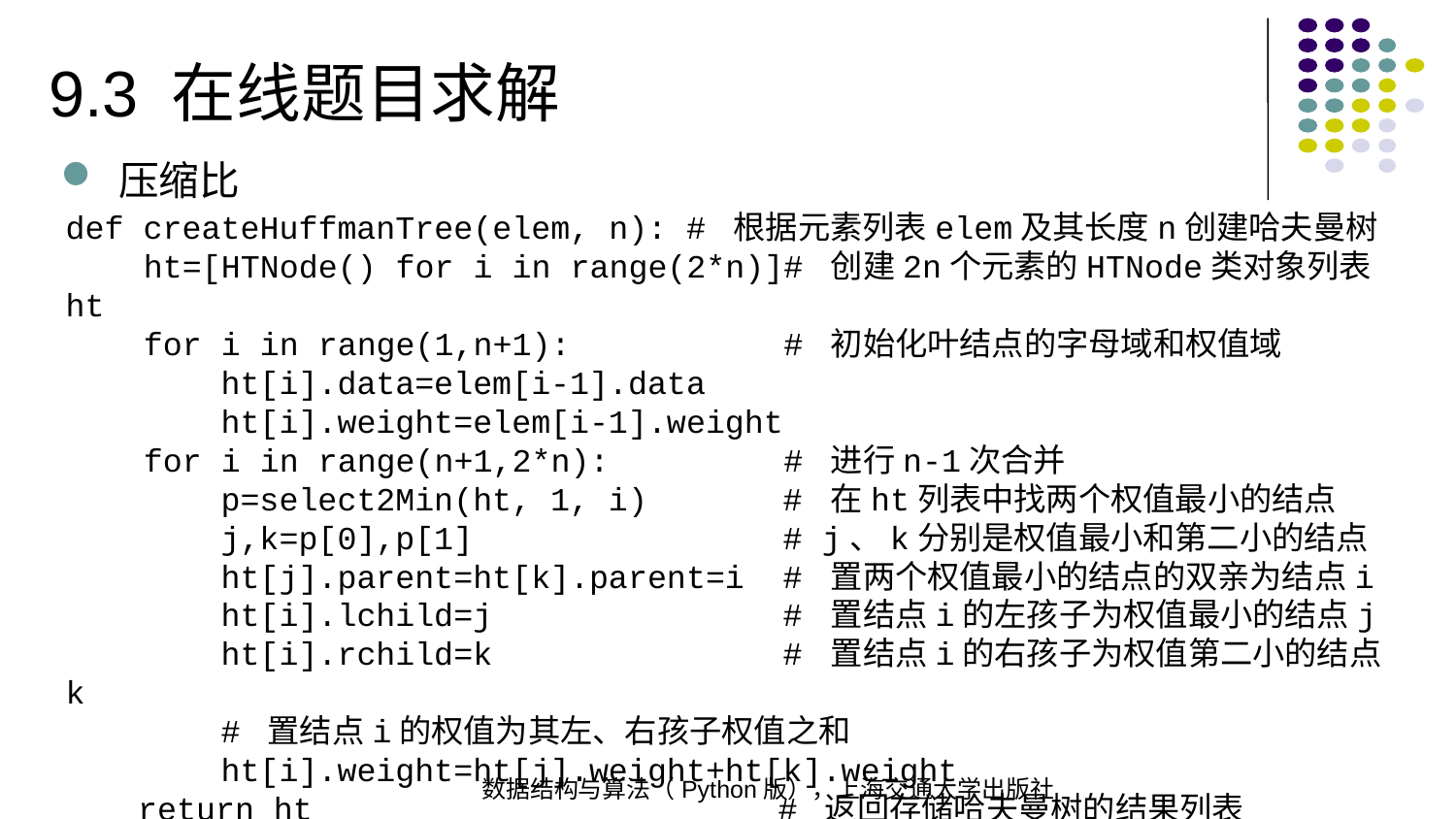

9.3 在线题目求解
压缩比
def createHuffmanTree(elem, n): # 根据元素列表elem及其长度n创建哈夫曼树
    ht=[HTNode() for i in range(2*n)]# 创建2n个元素的HTNode类对象列表ht
    for i in range(1,n+1):           # 初始化叶结点的字母域和权值域
        ht[i].data=elem[i-1].data
        ht[i].weight=elem[i-1].weight
    for i in range(n+1,2*n):         # 进行n-1次合并
        p=select2Min(ht, 1, i)       # 在ht列表中找两个权值最小的结点
        j,k=p[0],p[1]                # j、k分别是权值最小和第二小的结点
        ht[j].parent=ht[k].parent=i  # 置两个权值最小的结点的双亲为结点i
        ht[i].lchild=j               # 置结点i的左孩子为权值最小的结点j
        ht[i].rchild=k               # 置结点i的右孩子为权值第二小的结点k
        # 置结点i的权值为其左、右孩子权值之和
        ht[i].weight=ht[j].weight+ht[k].weight
         return ht                        # 返回存储哈夫曼树的结果列表